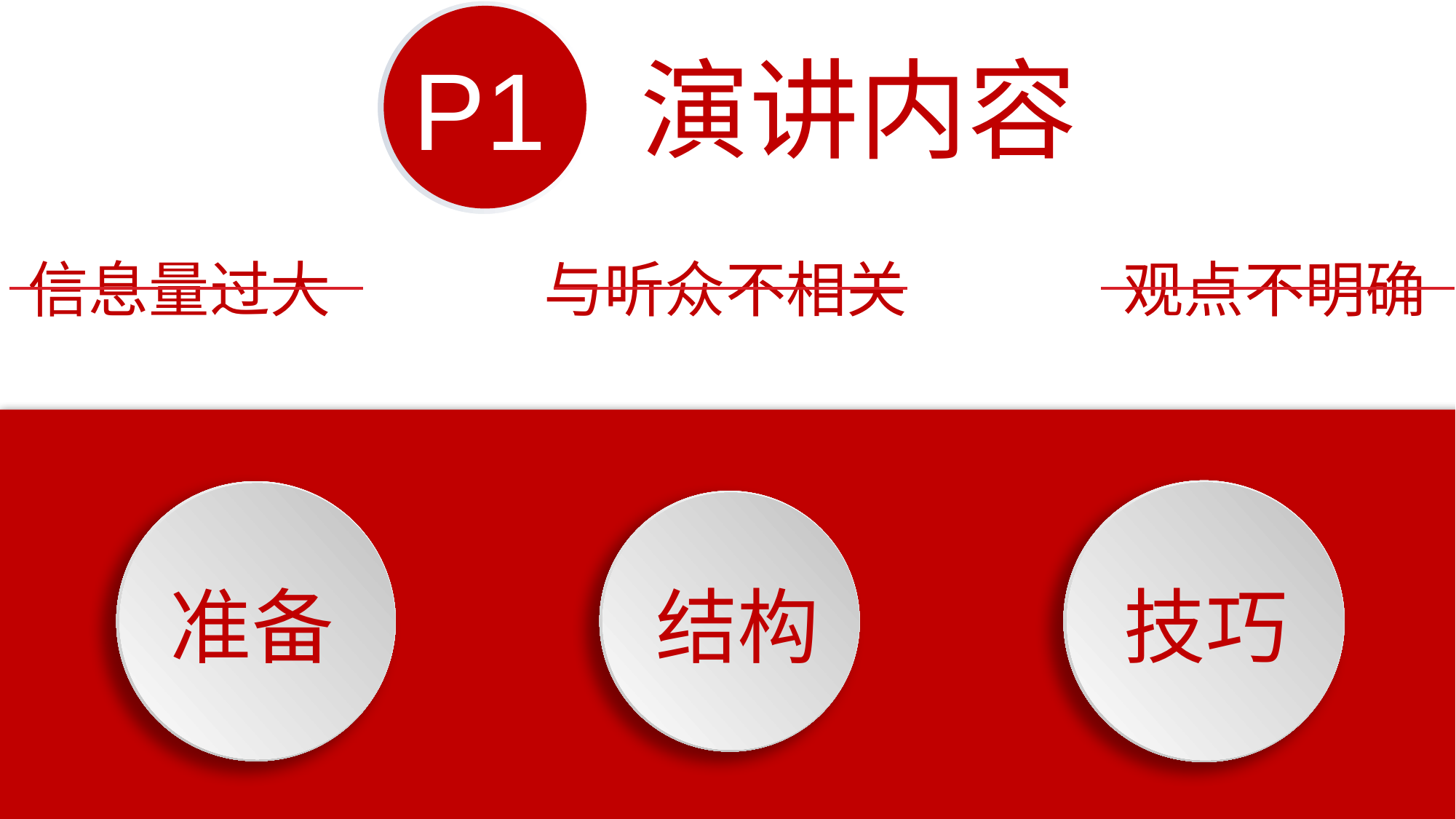

P1
演讲内容
信息量过大
与听众不相关
观点不明确

准备
结构
技巧